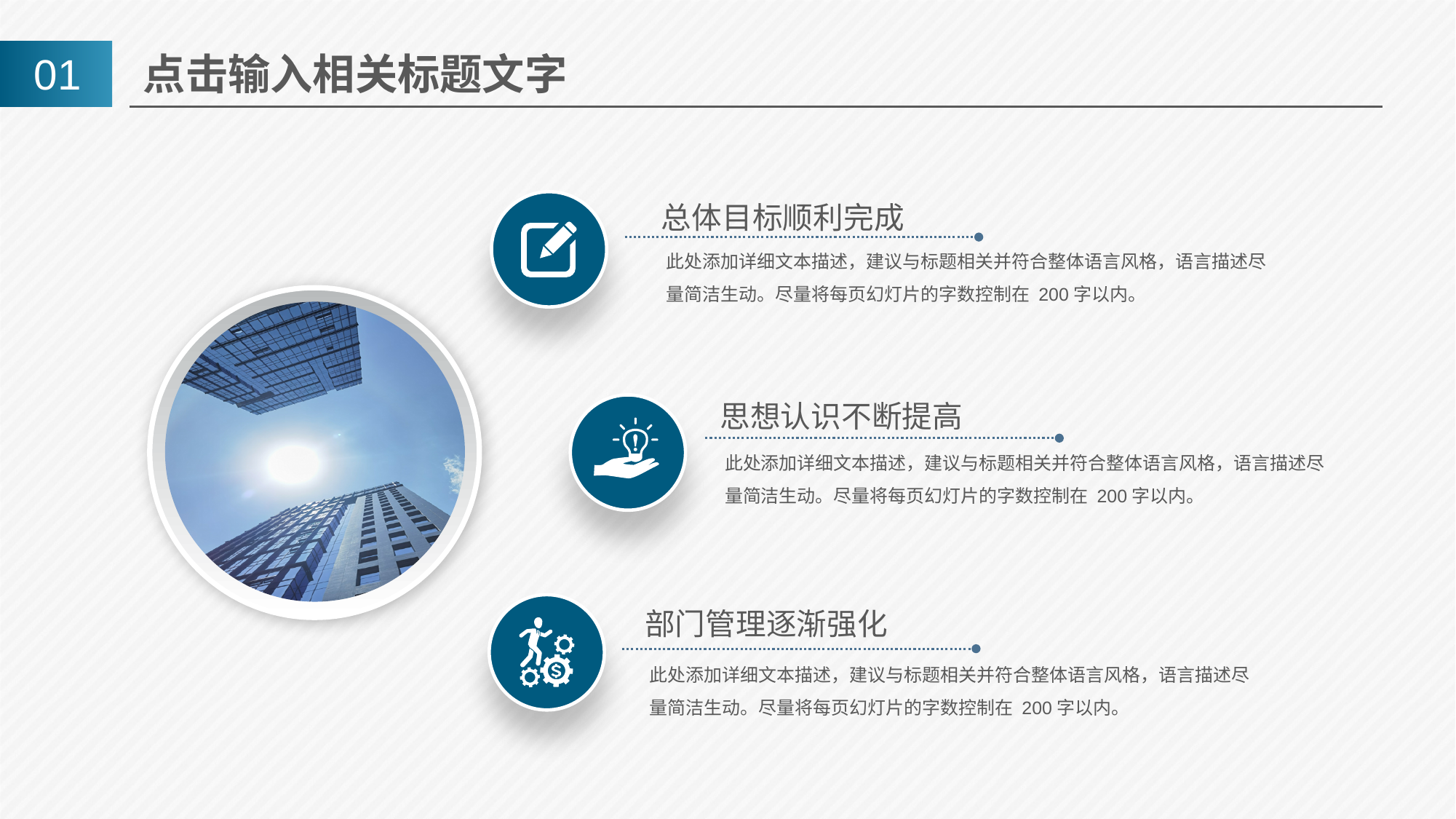

01
点击输入相关标题文字

总体目标顺利完成
此处添加详细文本描述，建议与标题相关并符合整体语言风格，语言描述尽量简洁生动。尽量将每页幻灯片的字数控制在 200字以内。

思想认识不断提高
此处添加详细文本描述，建议与标题相关并符合整体语言风格，语言描述尽量简洁生动。尽量将每页幻灯片的字数控制在 200字以内。

部门管理逐渐强化
此处添加详细文本描述，建议与标题相关并符合整体语言风格，语言描述尽量简洁生动。尽量将每页幻灯片的字数控制在 200字以内。